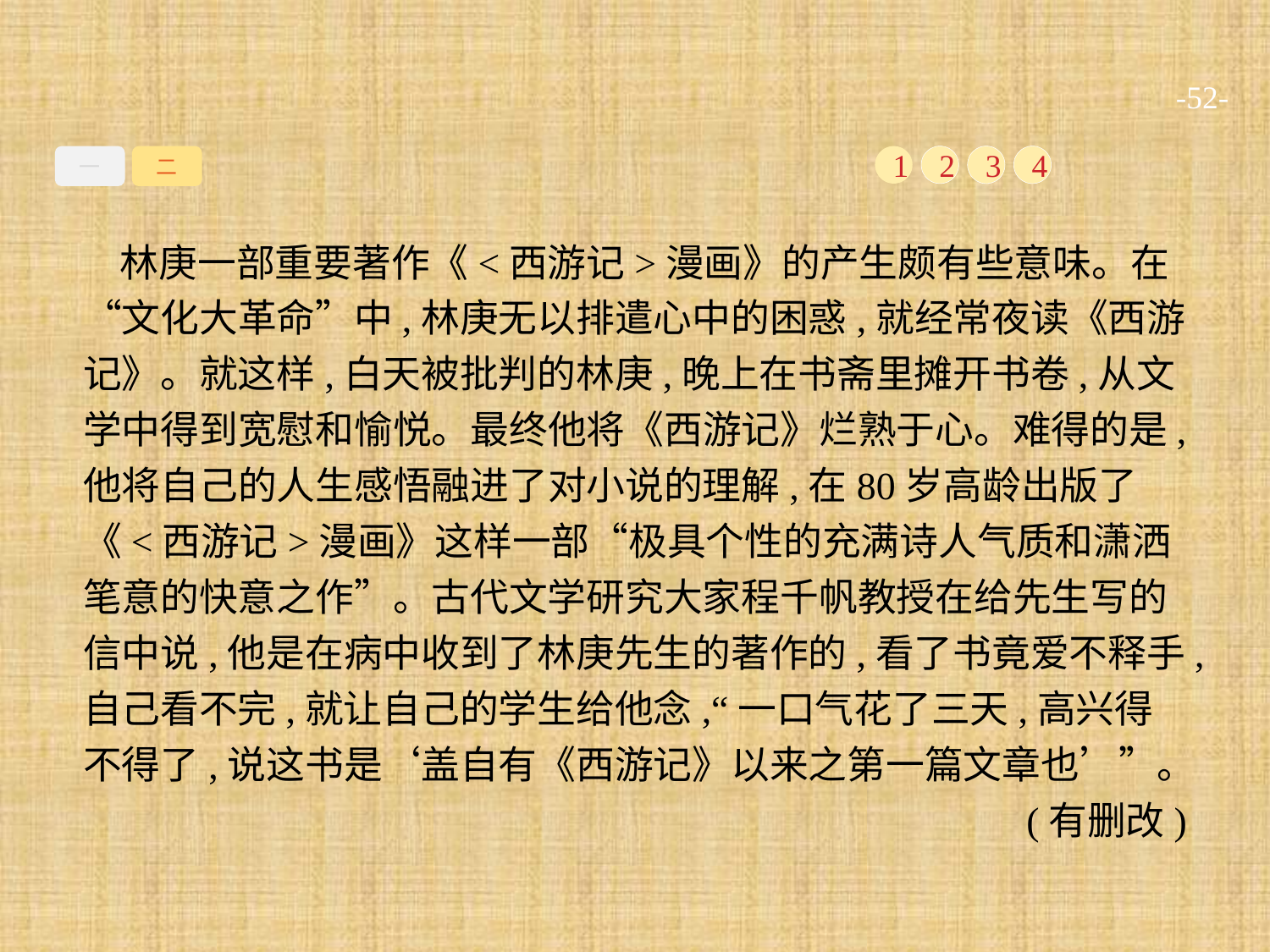

-52-
一
二
1
2
3
4
林庚一部重要著作《<西游记>漫画》的产生颇有些意味。在“文化大革命”中,林庚无以排遣心中的困惑,就经常夜读《西游记》。就这样,白天被批判的林庚,晚上在书斋里摊开书卷,从文学中得到宽慰和愉悦。最终他将《西游记》烂熟于心。难得的是,他将自己的人生感悟融进了对小说的理解,在80岁高龄出版了《<西游记>漫画》这样一部“极具个性的充满诗人气质和潇洒笔意的快意之作”。古代文学研究大家程千帆教授在给先生写的信中说,他是在病中收到了林庚先生的著作的,看了书竟爱不释手,自己看不完,就让自己的学生给他念,“一口气花了三天,高兴得不得了,说这书是‘盖自有《西游记》以来之第一篇文章也’”。
(有删改)